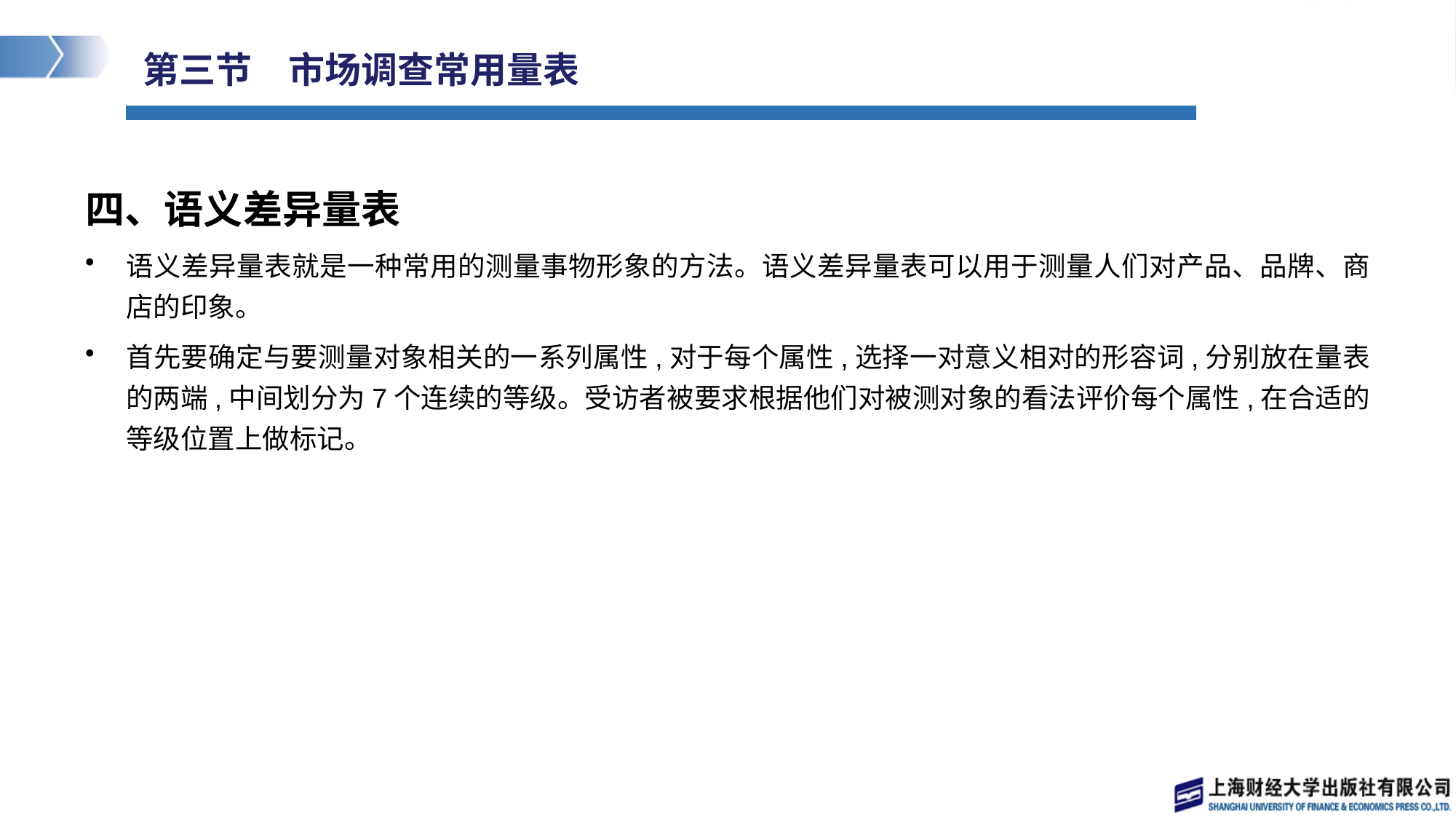

# 第三节　市场调查常用量表
四、语义差异量表
语义差异量表就是一种常用的测量事物形象的方法。语义差异量表可以用于测量人们对产品、品牌、商店的印象。
首先要确定与要测量对象相关的一系列属性,对于每个属性,选择一对意义相对的形容词,分别放在量表的两端,中间划分为7个连续的等级。受访者被要求根据他们对被测对象的看法评价每个属性,在合适的等级位置上做标记。